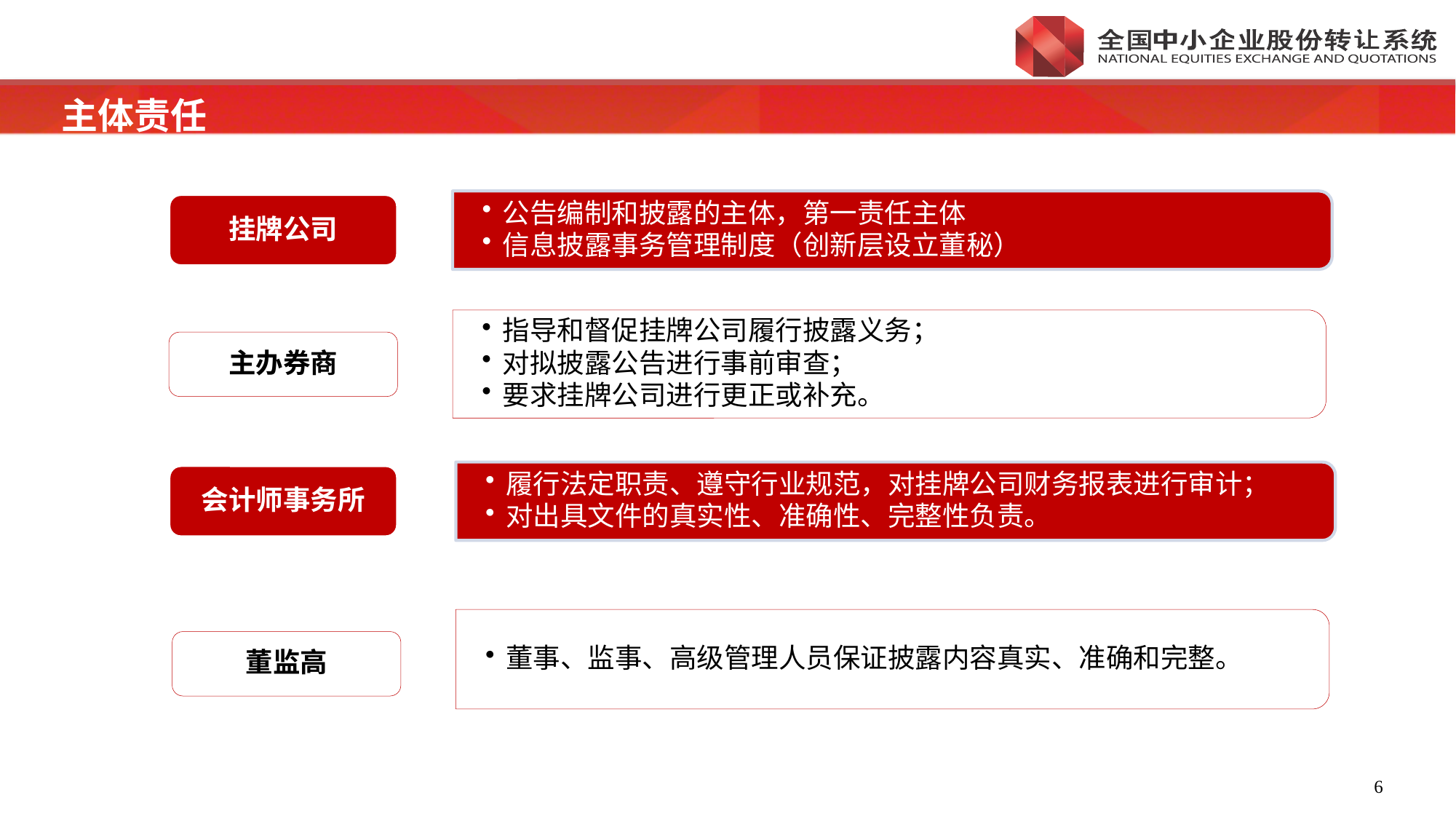

主体责任

公告编制和披露的主体，第一责任主体
信息披露事务管理制度（创新层设立董秘）

挂牌公司

指导和督促挂牌公司履行披露义务；
对拟披露公告进行事前审查；
要求挂牌公司进行更正或补充。

主办券商

履行法定职责、遵守行业规范，对挂牌公司财务报表进行审计；
对出具文件的真实性、准确性、完整性负责。

会计师事务所

董事、监事、高级管理人员保证披露内容真实、准确和完整。

董监高